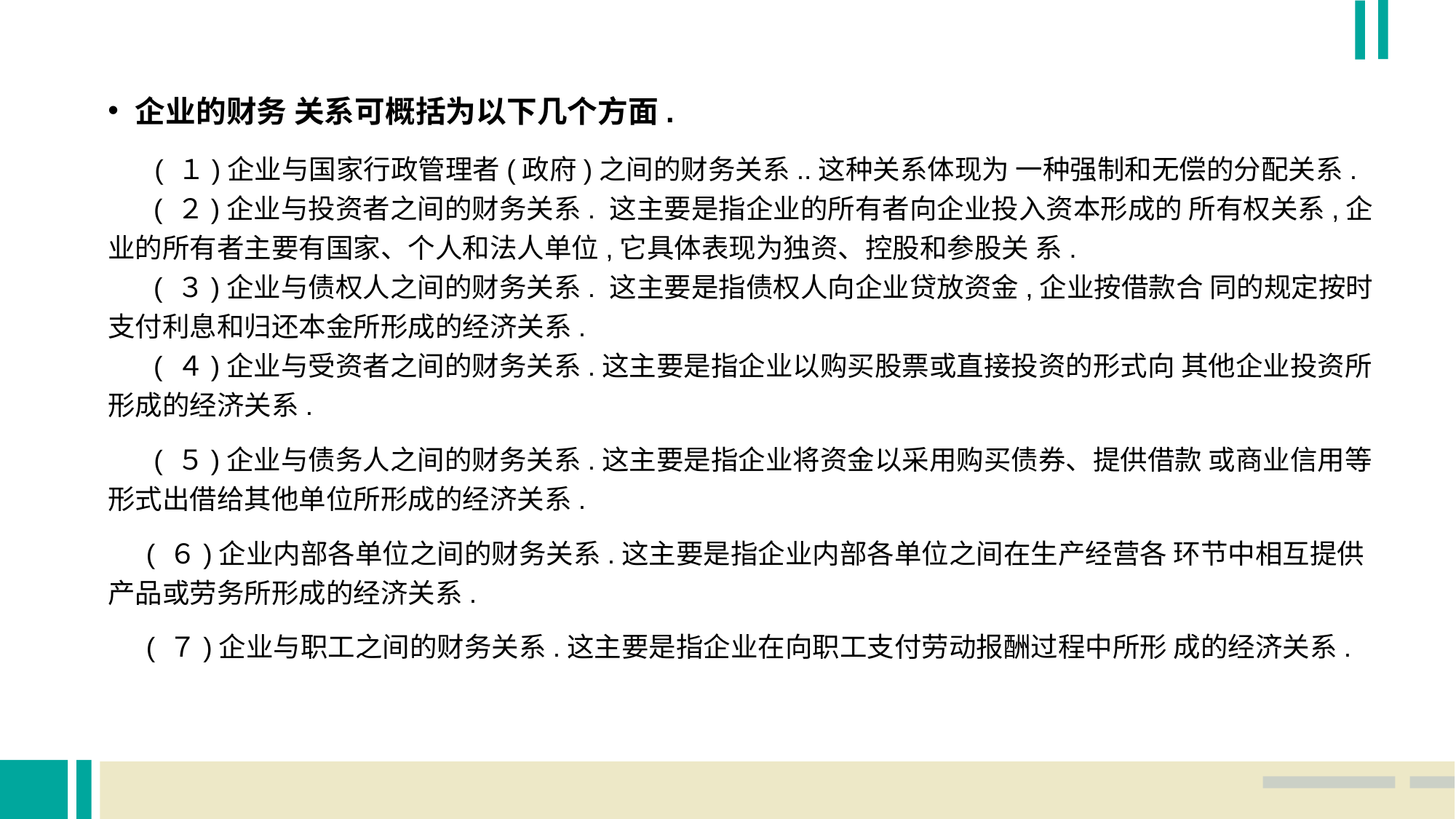

企业的财务 关系可概括为以下几个方面.
      ( １)企业与国家行政管理者(政府)之间的财务关系..这种关系体现为 一种强制和无偿的分配关系.
      ( ２)企业与投资者之间的财务关系. 这主要是指企业的所有者向企业投入资本形成的 所有权关系,企业的所有者主要有国家、个人和法人单位,它具体表现为独资、控股和参股关 系.
      ( ３)企业与债权人之间的财务关系. 这主要是指债权人向企业贷放资金,企业按借款合 同的规定按时支付利息和归还本金所形成的经济关系.
      ( ４)企业与受资者之间的财务关系.这主要是指企业以购买股票或直接投资的形式向 其他企业投资所形成的经济关系.
      ( ５)企业与债务人之间的财务关系.这主要是指企业将资金以采用购买债券、提供借款 或商业信用等形式出借给其他单位所形成的经济关系.
     ( ６)企业内部各单位之间的财务关系.这主要是指企业内部各单位之间在生产经营各 环节中相互提供产品或劳务所形成的经济关系.
     ( ７)企业与职工之间的财务关系.这主要是指企业在向职工支付劳动报酬过程中所形 成的经济关系.